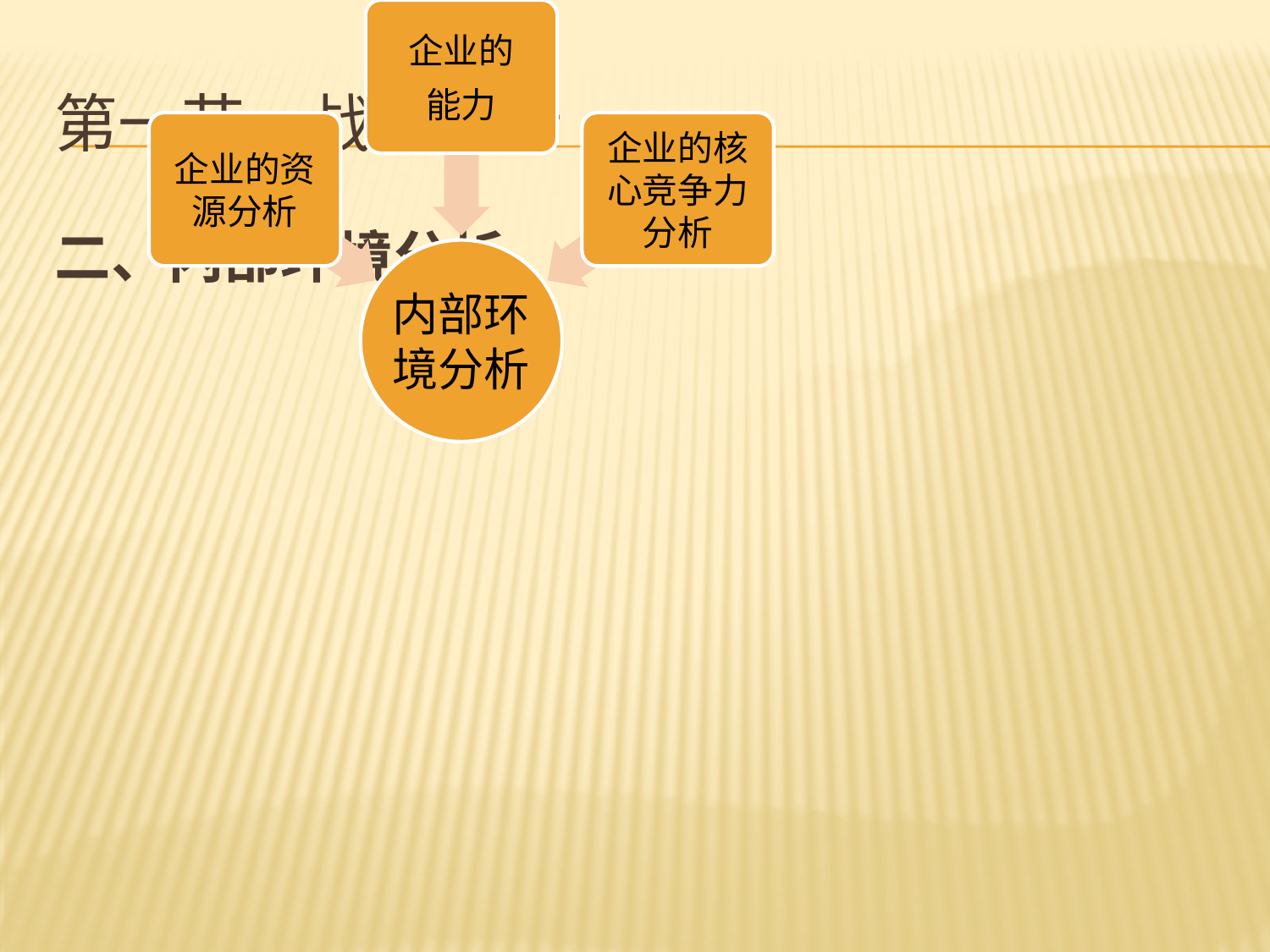

# 第一节　战略分析
二、内部环境分析

内部环境分析
企业的资源分析
企业的
能力
企业的核心竞争力分析